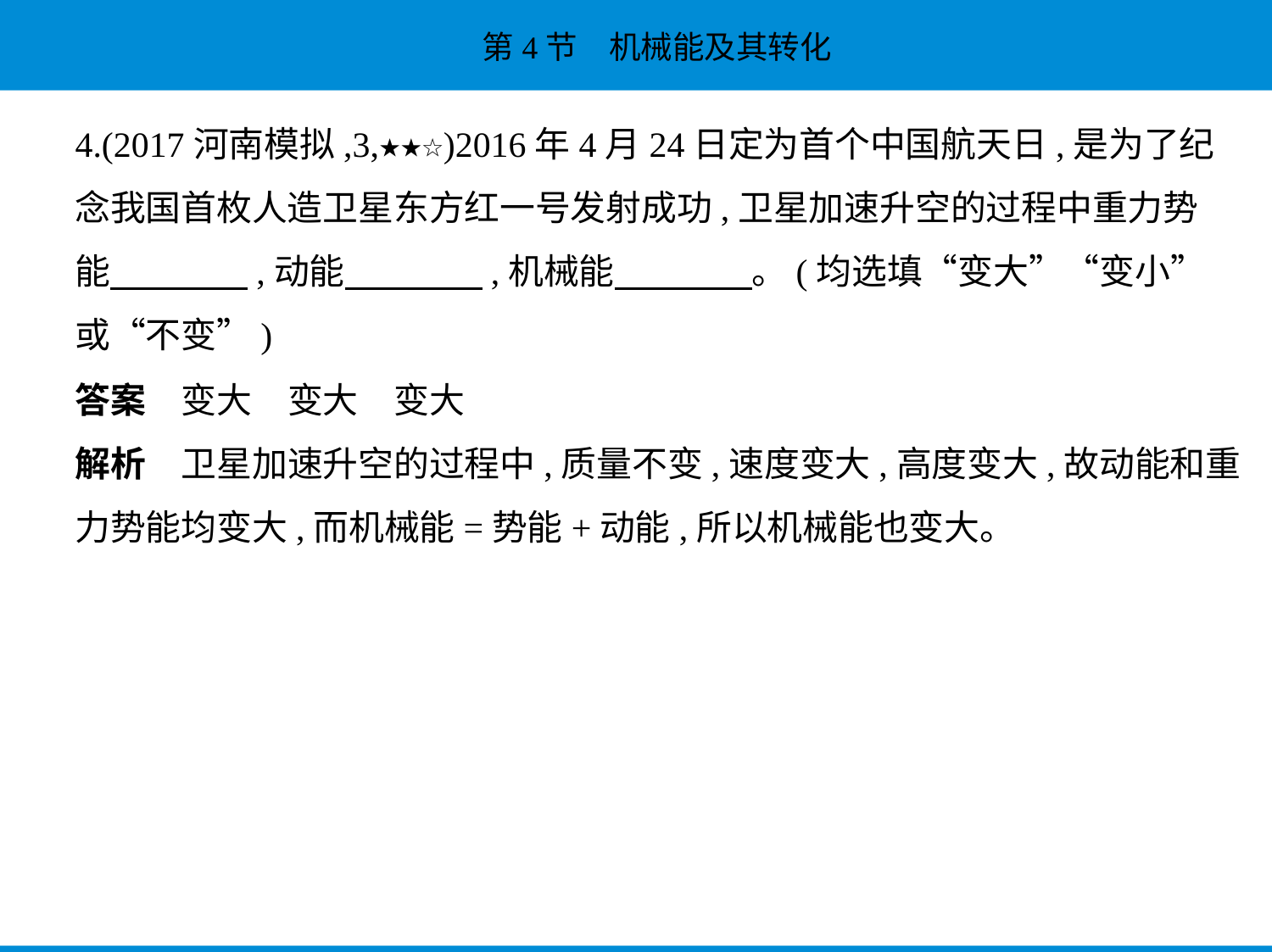

4.(2017河南模拟,3,★★☆)2016年4月24日定为首个中国航天日,是为了纪
念我国首枚人造卫星东方红一号发射成功,卫星加速升空的过程中重力势
能　　　    ,动能　　　    ,机械能　　　    。(均选填“变大”“变小”
或“不变”)
答案　变大　变大　变大
解析　卫星加速升空的过程中,质量不变,速度变大,高度变大,故动能和重
力势能均变大,而机械能=势能+动能,所以机械能也变大。